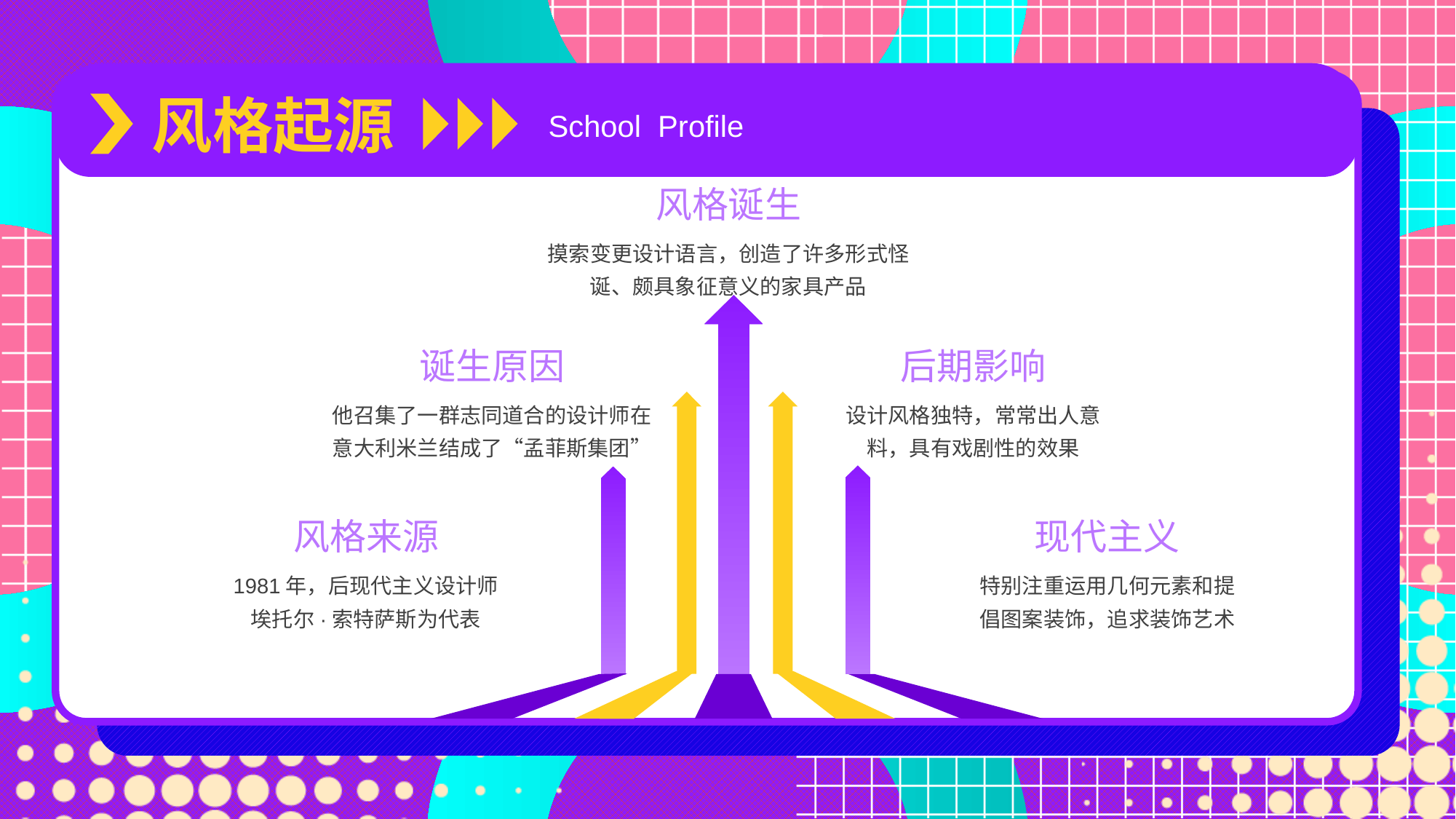

风格起源
School  Profile
风格诞生
摸索变更设计语言，创造了许多形式怪诞、颇具象征意义的家具产品

诞生原因
后期影响
他召集了一群志同道合的设计师在意大利米兰结成了“孟菲斯集团”
设计风格独特，常常出人意料，具有戏剧性的效果
风格来源
现代主义
1981年，后现代主义设计师埃托尔·索特萨斯为代表
特别注重运用几何元素和提倡图案装饰，追求装饰艺术